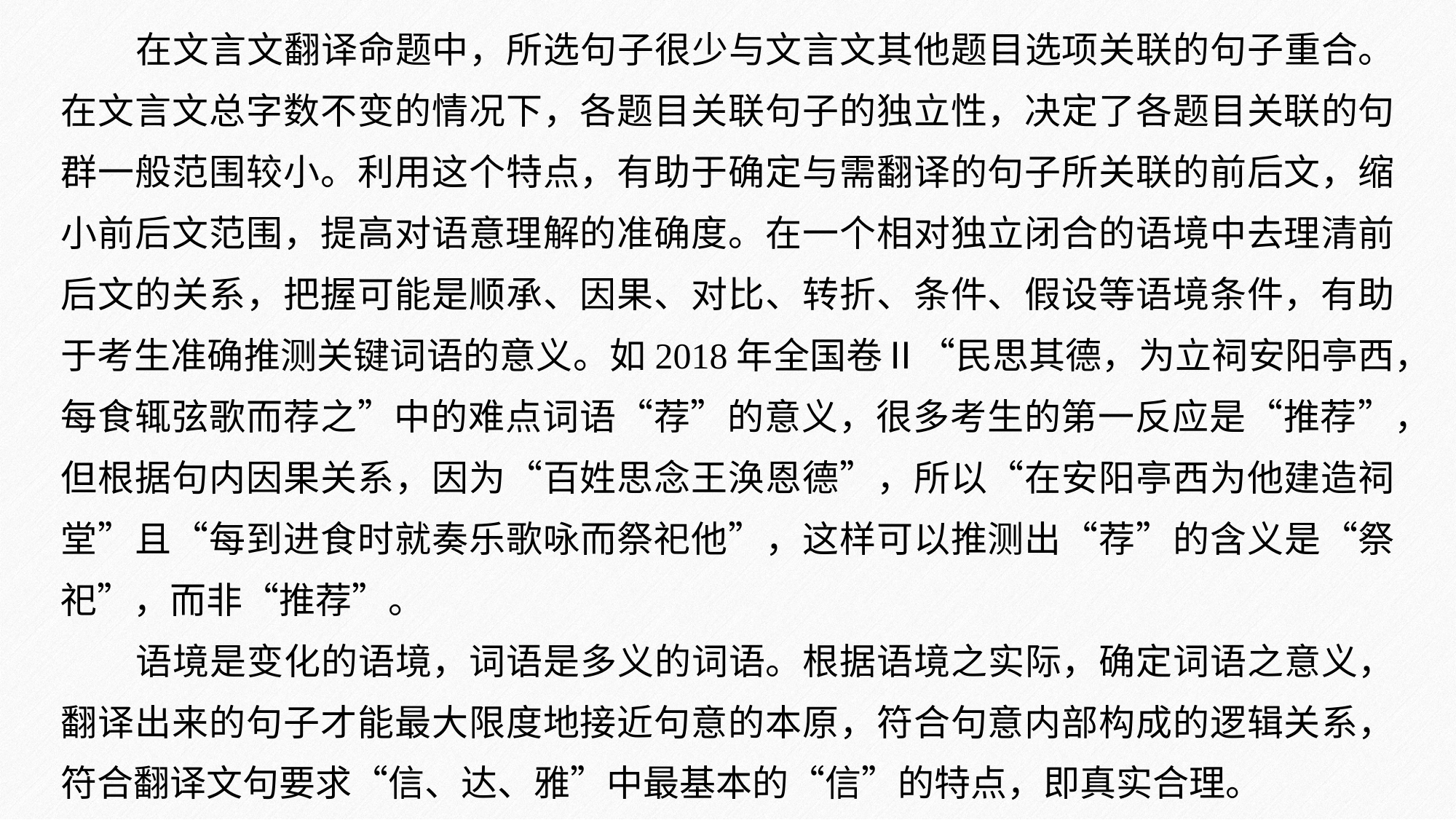

在文言文翻译命题中，所选句子很少与文言文其他题目选项关联的句子重合。在文言文总字数不变的情况下，各题目关联句子的独立性，决定了各题目关联的句群一般范围较小。利用这个特点，有助于确定与需翻译的句子所关联的前后文，缩小前后文范围，提高对语意理解的准确度。在一个相对独立闭合的语境中去理清前后文的关系，把握可能是顺承、因果、对比、转折、条件、假设等语境条件，有助于考生准确推测关键词语的意义。如2018年全国卷Ⅱ“民思其德，为立祠安阳亭西，每食辄弦歌而荐之”中的难点词语“荐”的意义，很多考生的第一反应是“推荐”，但根据句内因果关系，因为“百姓思念王涣恩德”，所以“在安阳亭西为他建造祠堂”且“每到进食时就奏乐歌咏而祭祀他”，这样可以推测出“荐”的含义是“祭祀”，而非“推荐”。
语境是变化的语境，词语是多义的词语。根据语境之实际，确定词语之意义，翻译出来的句子才能最大限度地接近句意的本原，符合句意内部构成的逻辑关系，符合翻译文句要求“信、达、雅”中最基本的“信”的特点，即真实合理。